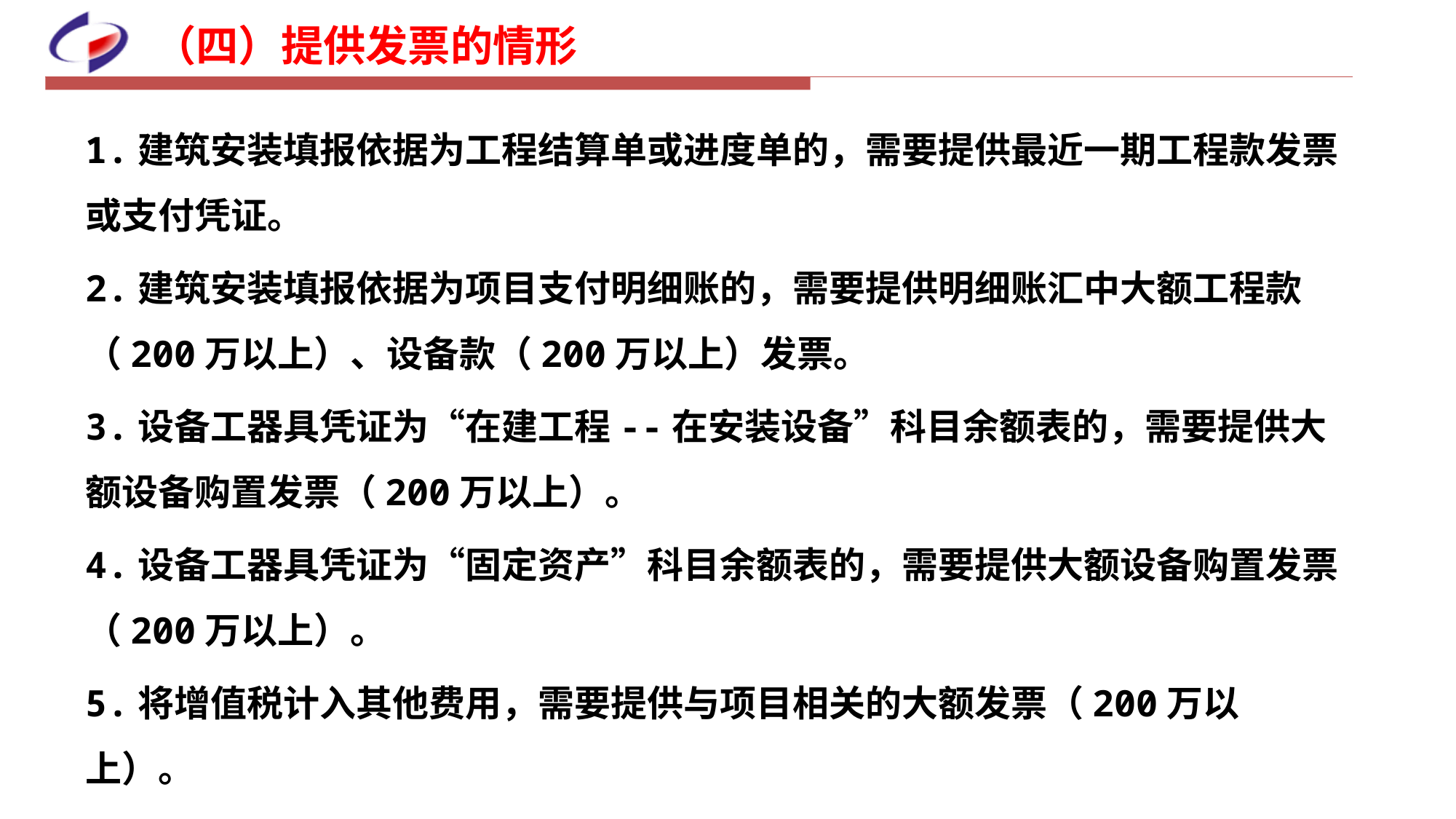

（四）提供发票的情形
1.建筑安装填报依据为工程结算单或进度单的，需要提供最近一期工程款发票或支付凭证。
2.建筑安装填报依据为项目支付明细账的，需要提供明细账汇中大额工程款（200万以上）、设备款（200万以上）发票。
3.设备工器具凭证为“在建工程--在安装设备”科目余额表的，需要提供大额设备购置发票（200万以上）。
4.设备工器具凭证为“固定资产”科目余额表的，需要提供大额设备购置发票（200万以上）。
5.将增值税计入其他费用，需要提供与项目相关的大额发票（200万以上）。